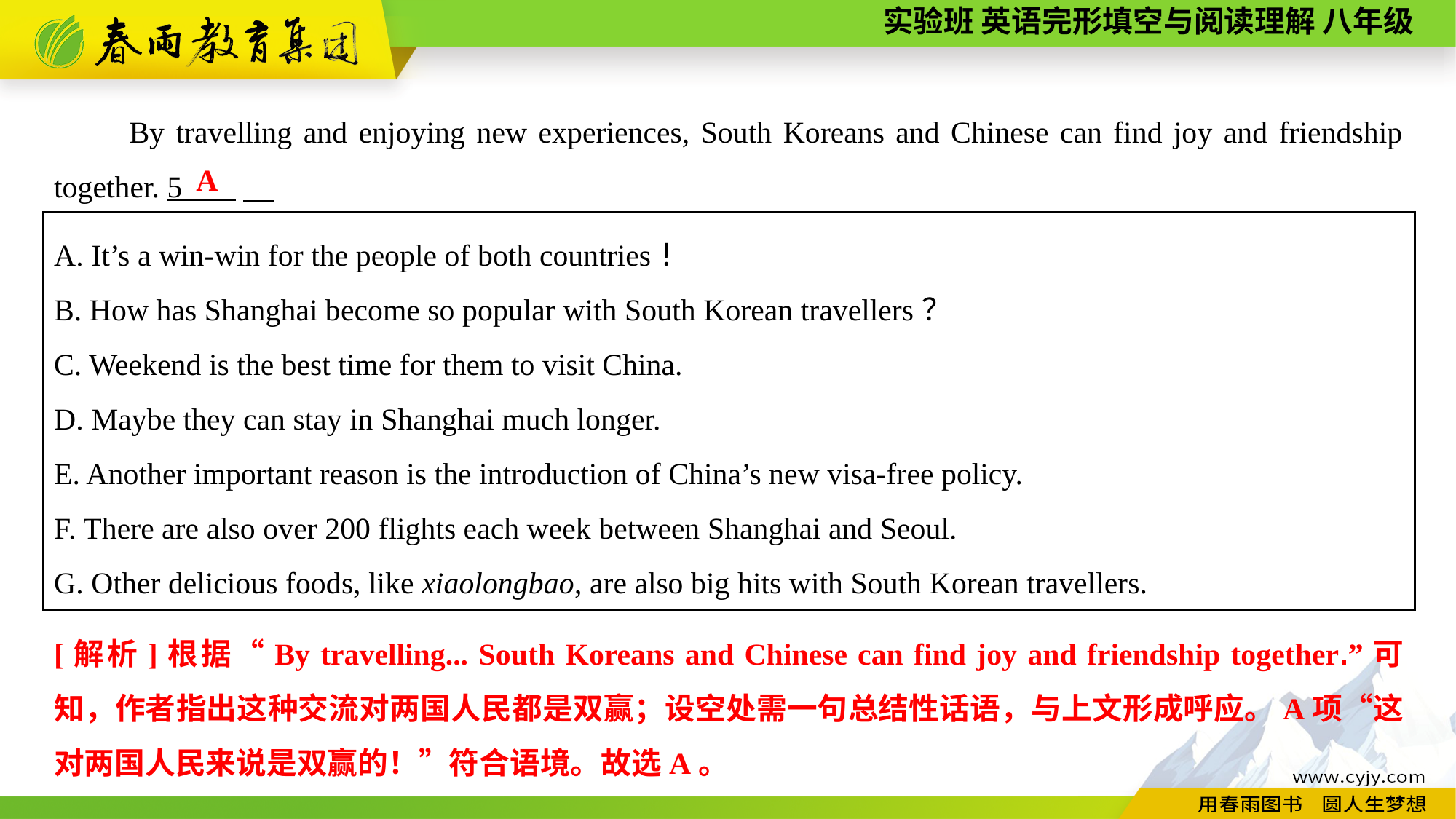

By travelling and enjoying new experiences, South Koreans and Chinese can find joy and friendship together. 5      ,
A
A. It’s a win-win for the people of both countries！
B. How has Shanghai become so popular with South Korean travellers？
C. Weekend is the best time for them to visit China.
D. Maybe they can stay in Shanghai much longer.
E. Another important reason is the introduction of China’s new visa-free policy.
F. There are also over 200 flights each week between Shanghai and Seoul.
G. Other delicious foods, like xiaolongbao, are also big hits with South Korean travellers.

[解析]根据“By travelling... South Koreans and Chinese can find joy and friendship together.”可知，作者指出这种交流对两国人民都是双赢；设空处需一句总结性话语，与上文形成呼应。A项“这对两国人民来说是双赢的！”符合语境。故选A。